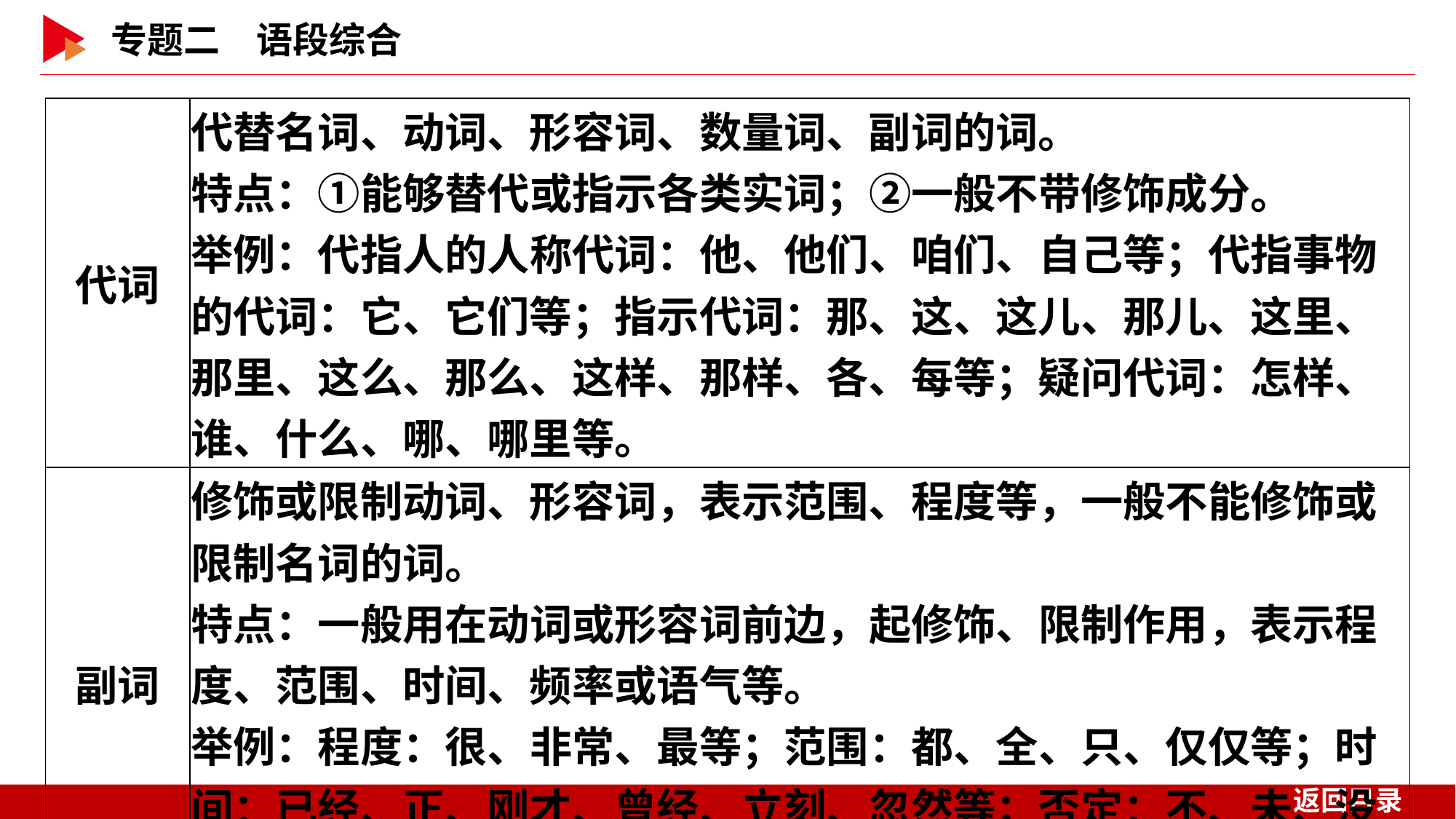

| 代词 | 代替名词、动词、形容词、数量词、副词的词。 特点：①能够替代或指示各类实词；②一般不带修饰成分。 举例：代指人的人称代词：他、他们、咱们、自己等；代指事物的代词：它、它们等；指示代词：那、这、这儿、那儿、这里、那里、这么、那么、这样、那样、各、每等；疑问代词：怎样、谁、什么、哪、哪里等。 |
| --- | --- |
| 副词 | 修饰或限制动词、形容词，表示范围、程度等，一般不能修饰或限制名词的词。 特点：一般用在动词或形容词前边，起修饰、限制作用，表示程度、范围、时间、频率或语气等。 举例：程度：很、非常、最等；范围：都、全、只、仅仅等；时间：已经、正、刚才、曾经、立刻、忽然等；否定：不、未、没有、没等；语气：大概、偏偏、也许、难道、简直等。 |